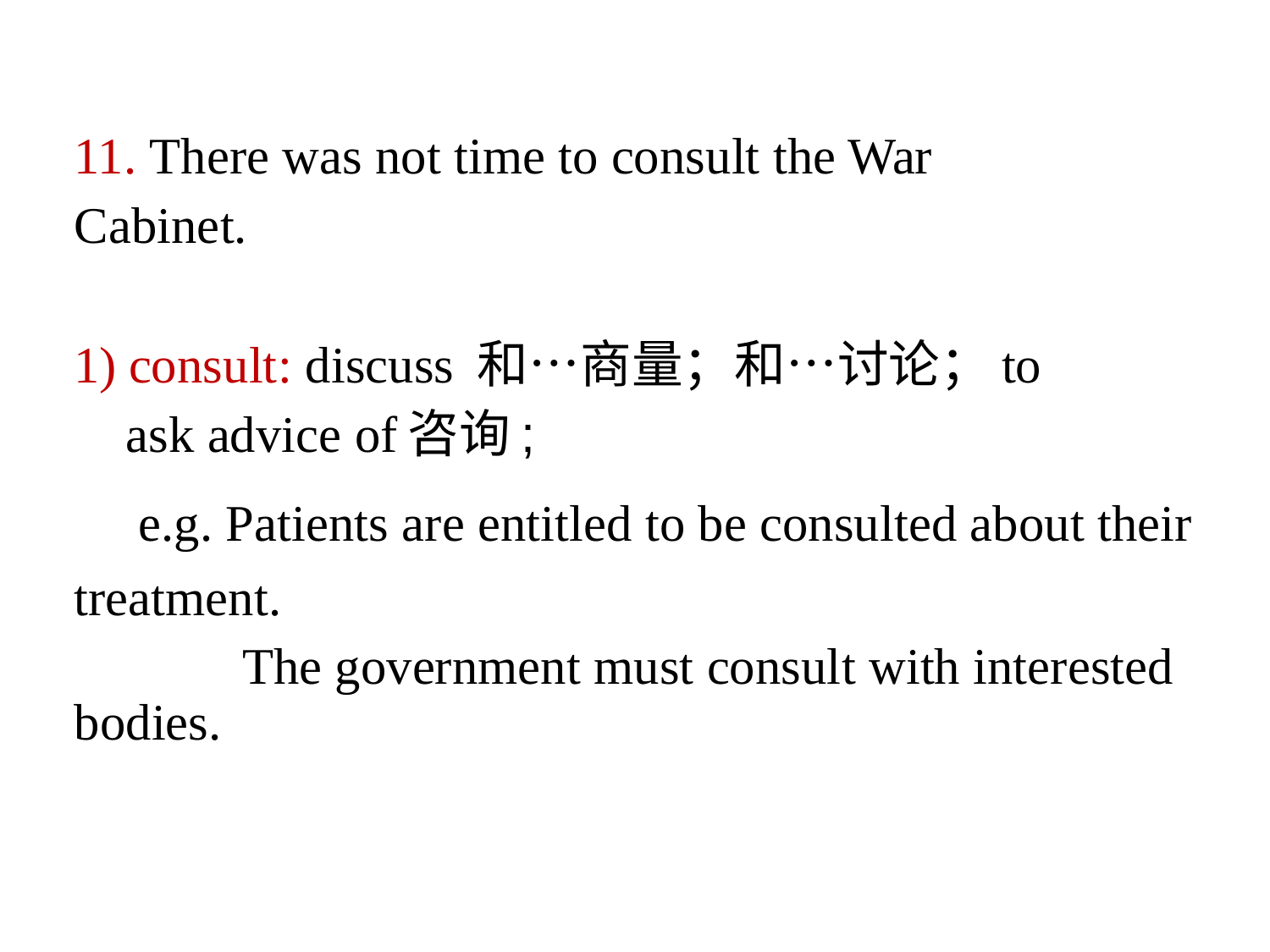

11. There was not time to consult the War
Cabinet.

 consult: discuss 和…商量；和…讨论；to
    ask advice of咨询;
     e.g. Patients are entitled to be consulted about their treatment.
             The government must consult with interested bodies.